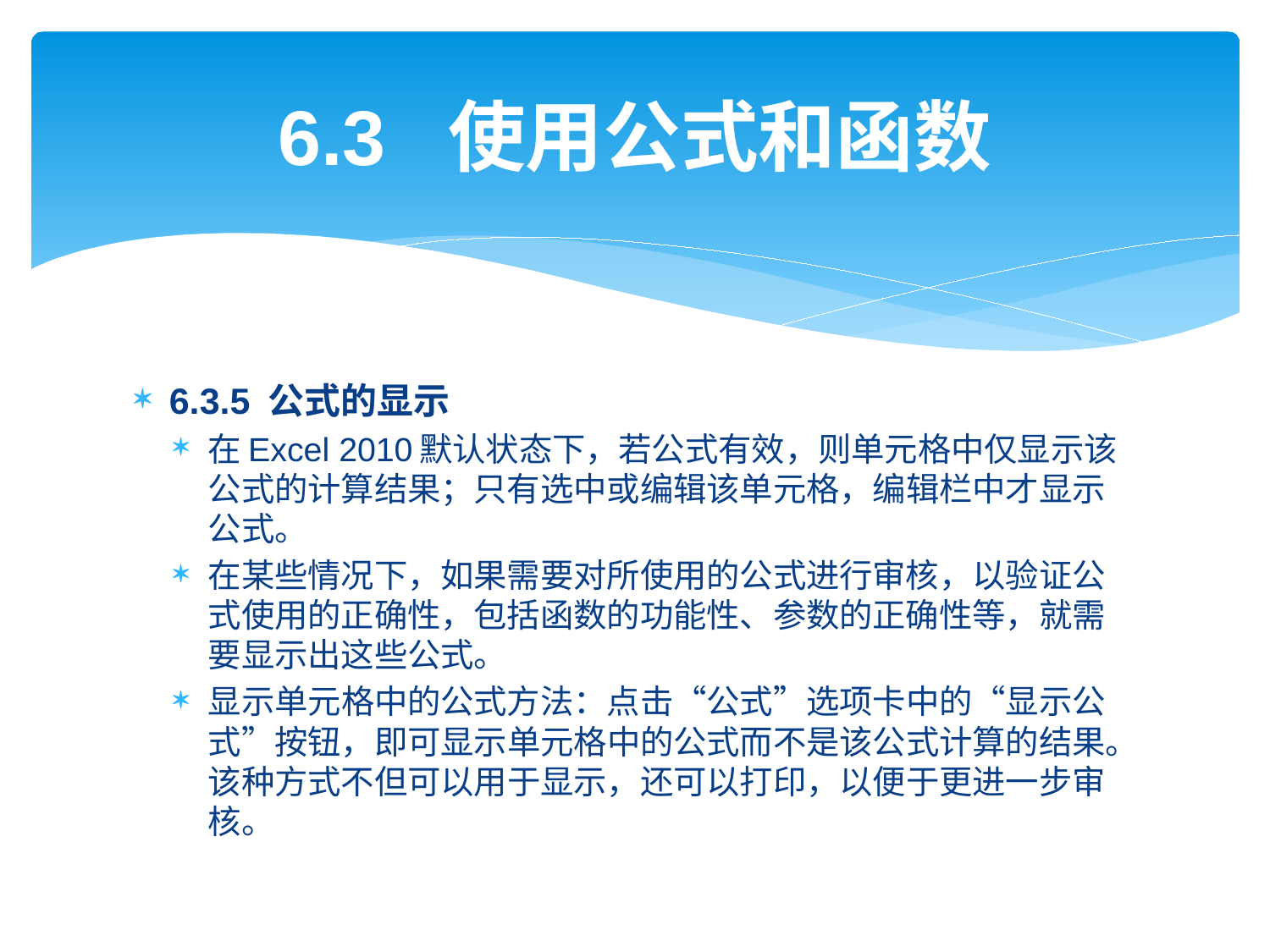

# 6.3  使用公式和函数
6.3.5 公式的显示
在Excel 2010默认状态下，若公式有效，则单元格中仅显示该公式的计算结果；只有选中或编辑该单元格，编辑栏中才显示公式。
在某些情况下，如果需要对所使用的公式进行审核，以验证公式使用的正确性，包括函数的功能性、参数的正确性等，就需要显示出这些公式。
显示单元格中的公式方法：点击“公式”选项卡中的“显示公式”按钮，即可显示单元格中的公式而不是该公式计算的结果。该种方式不但可以用于显示，还可以打印，以便于更进一步审核。